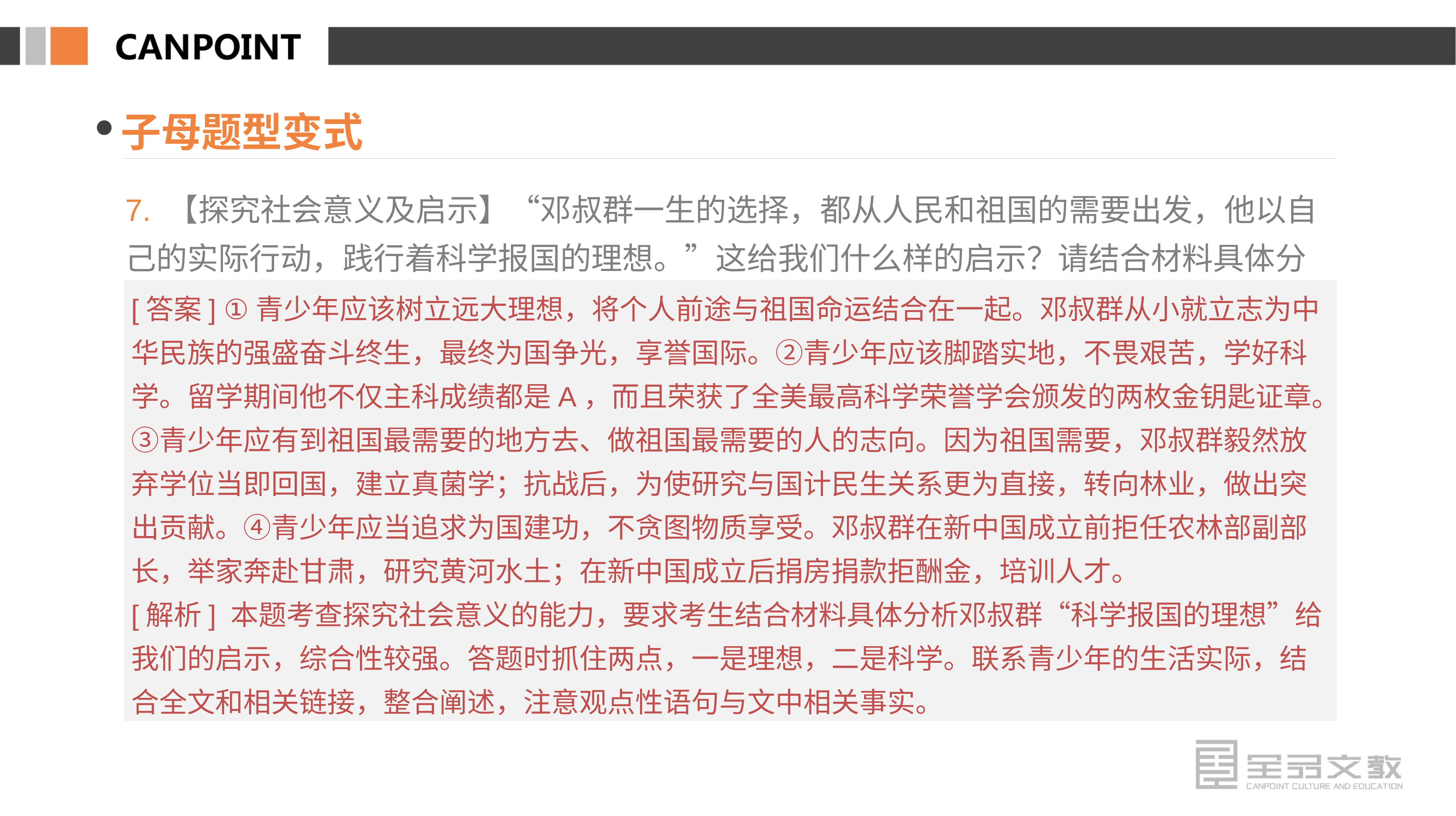

子母题型变式

7. 【探究社会意义及启示】“邓叔群一生的选择，都从人民和祖国的需要出发，他以自己的实际行动，践行着科学报国的理想。”这给我们什么样的启示？请结合材料具体分析。

[答案] ①青少年应该树立远大理想，将个人前途与祖国命运结合在一起。邓叔群从小就立志为中华民族的强盛奋斗终生，最终为国争光，享誉国际。②青少年应该脚踏实地，不畏艰苦，学好科学。留学期间他不仅主科成绩都是A，而且荣获了全美最高科学荣誉学会颁发的两枚金钥匙证章。③青少年应有到祖国最需要的地方去、做祖国最需要的人的志向。因为祖国需要，邓叔群毅然放弃学位当即回国，建立真菌学；抗战后，为使研究与国计民生关系更为直接，转向林业，做出突出贡献。④青少年应当追求为国建功，不贪图物质享受。邓叔群在新中国成立前拒任农林部副部长，举家奔赴甘肃，研究黄河水土；在新中国成立后捐房捐款拒酬金，培训人才。
[解析] 本题考查探究社会意义的能力，要求考生结合材料具体分析邓叔群“科学报国的理想”给我们的启示，综合性较强。答题时抓住两点，一是理想，二是科学。联系青少年的生活实际，结合全文和相关链接，整合阐述，注意观点性语句与文中相关事实。